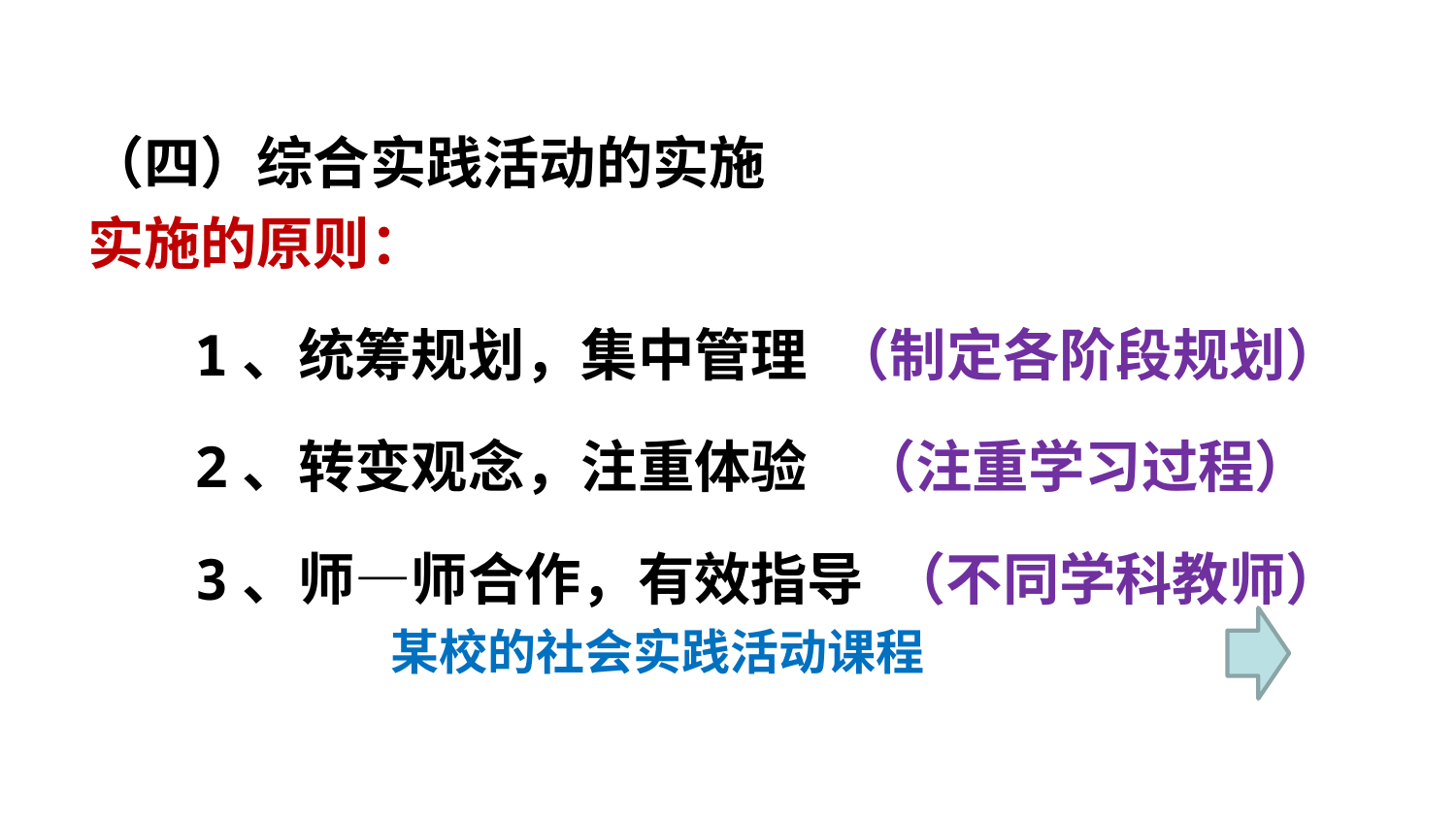

（四）综合实践活动的实施
实施的原则：
1、统筹规划，集中管理  （制定各阶段规划）
2、转变观念，注重体验    （注重学习过程）
3、师—师合作，有效指导  （不同学科教师）
                    某校的社会实践活动课程